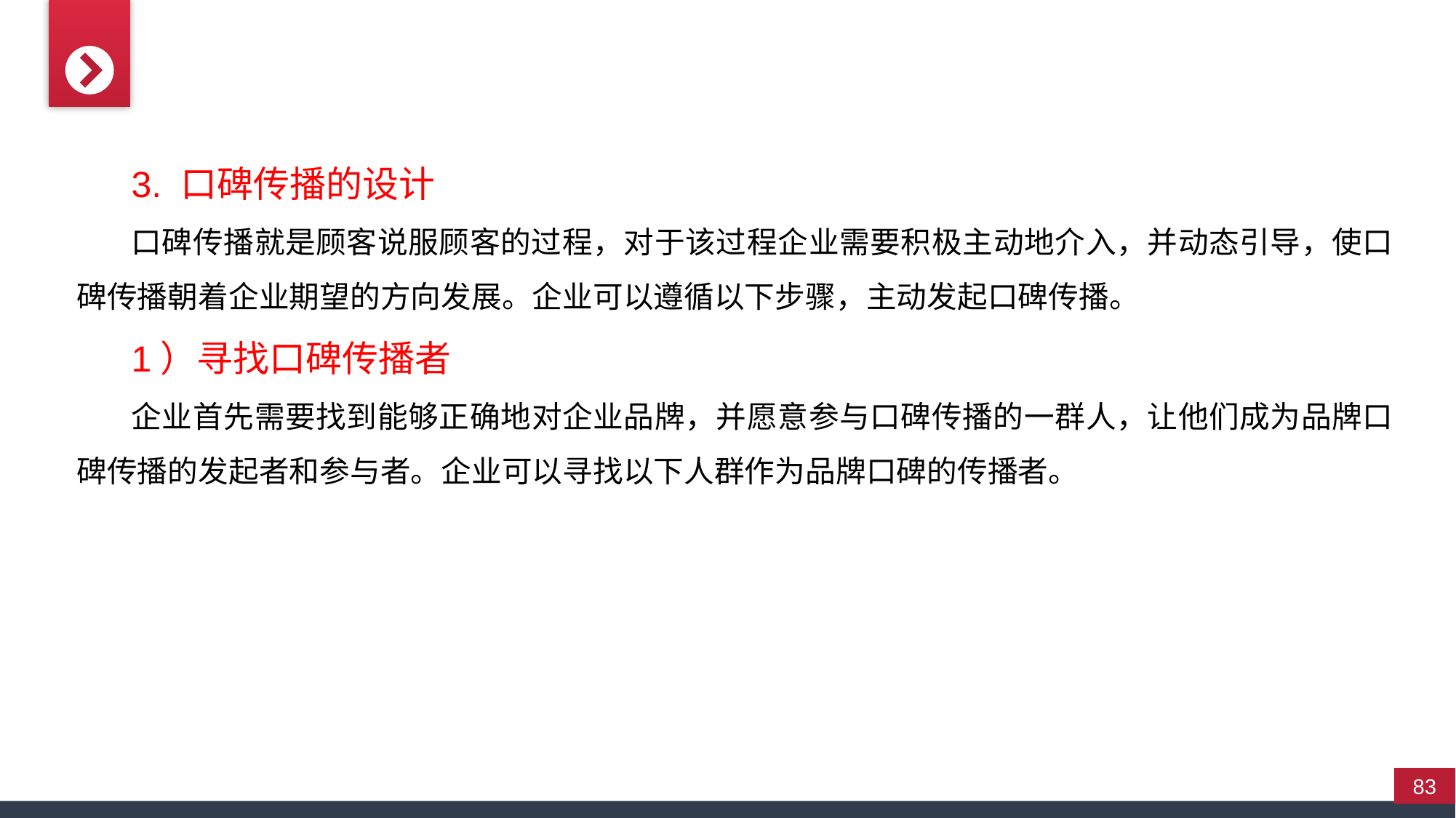

3. 口碑传播的设计
口碑传播就是顾客说服顾客的过程，对于该过程企业需要积极主动地介入，并动态引导，使口碑传播朝着企业期望的方向发展。企业可以遵循以下步骤，主动发起口碑传播。
1）寻找口碑传播者
企业首先需要找到能够正确地对企业品牌，并愿意参与口碑传播的一群人，让他们成为品牌口碑传播的发起者和参与者。企业可以寻找以下人群作为品牌口碑的传播者。